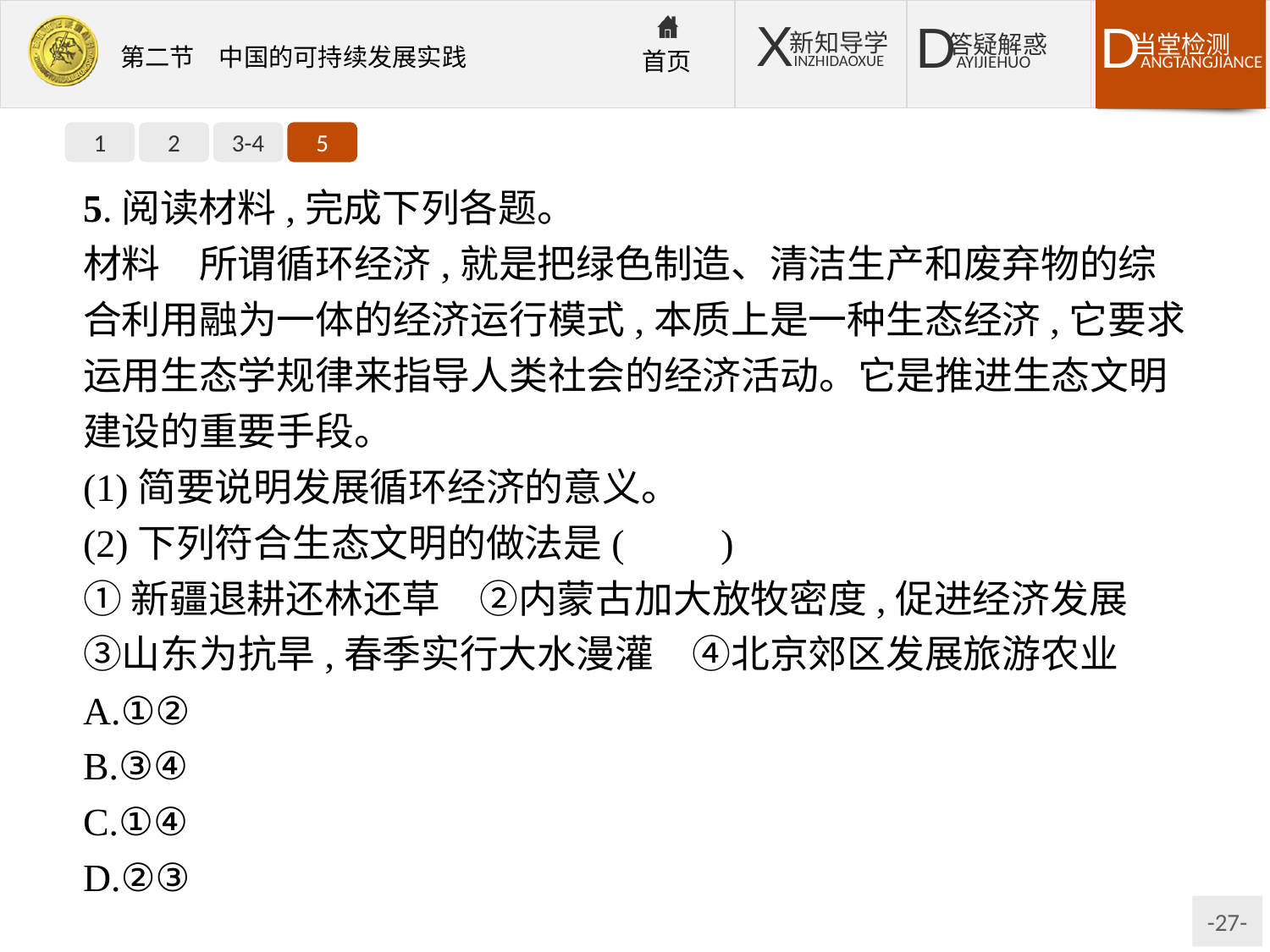

1
2
3-4
5
5.阅读材料,完成下列各题。
材料　所谓循环经济,就是把绿色制造、清洁生产和废弃物的综合利用融为一体的经济运行模式,本质上是一种生态经济,它要求运用生态学规律来指导人类社会的经济活动。它是推进生态文明建设的重要手段。
(1)简要说明发展循环经济的意义。
(2)下列符合生态文明的做法是(　　)
①新疆退耕还林还草　②内蒙古加大放牧密度,促进经济发展　③山东为抗旱,春季实行大水漫灌　④北京郊区发展旅游农业
A.①②
B.③④
C.①④
D.②③